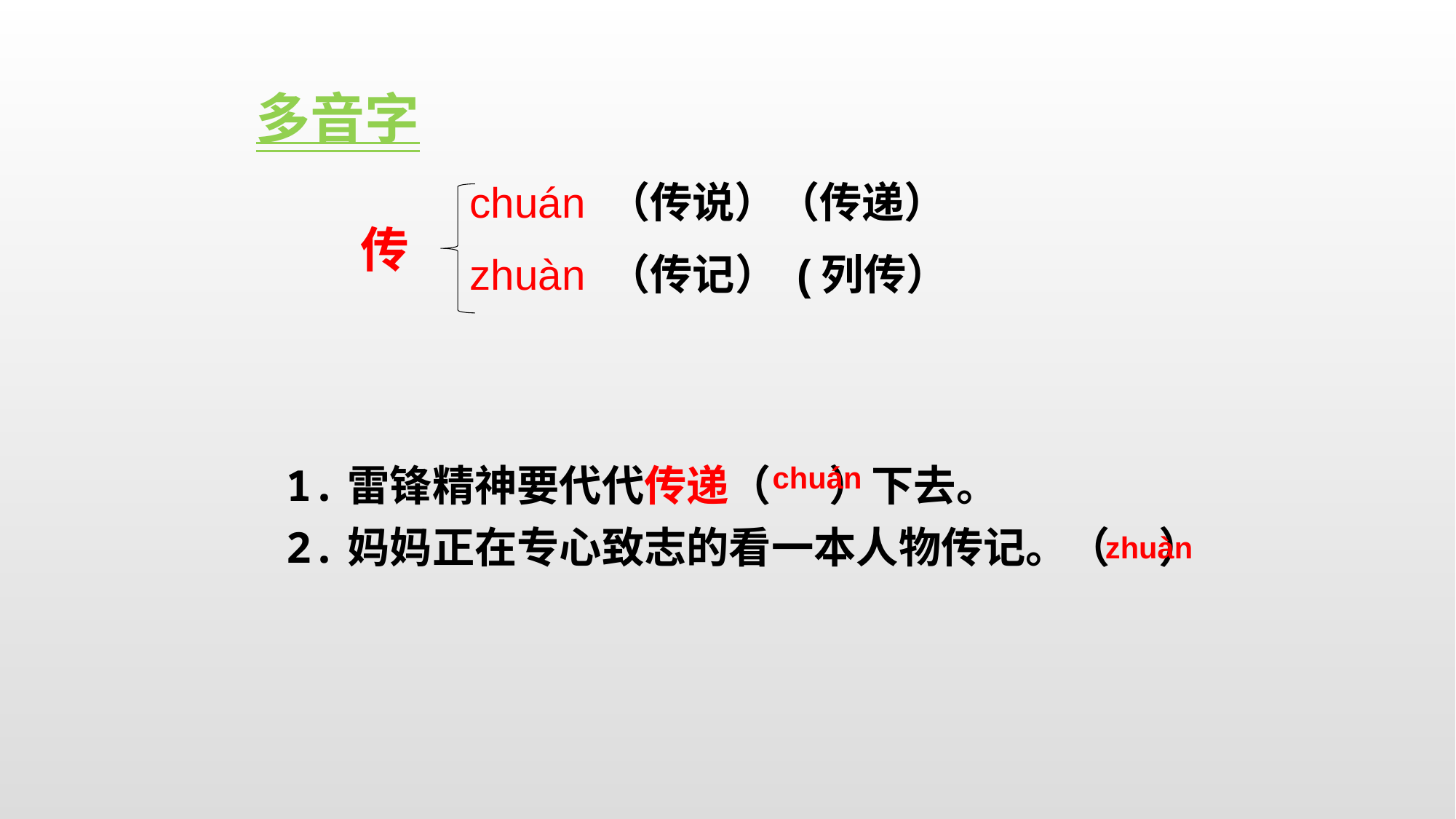

多音字
   chuán （传说）（传递）
   zhuàn （传记） (列传）

传
1.雷锋精神要代代传递（      ）下去。
2.妈妈正在专心致志的看一本人物传记。（     ）
chuán
zhuàn